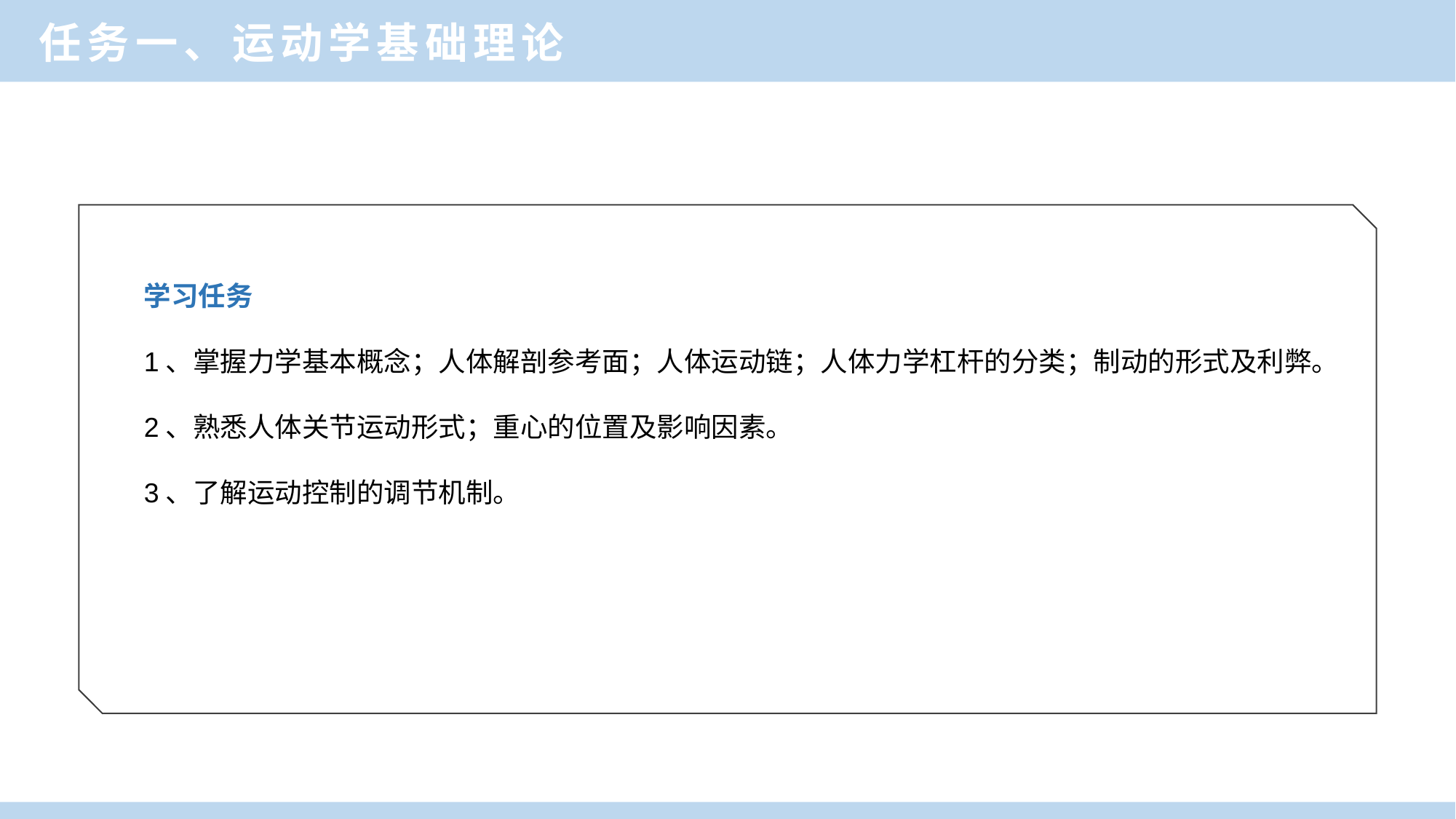

任务一、运动学基础理论

学习任务
1、掌握力学基本概念；人体解剖参考面；人体运动链；人体力学杠杆的分类；制动的形式及利弊。
2、熟悉人体关节运动形式；重心的位置及影响因素。
3、了解运动控制的调节机制。